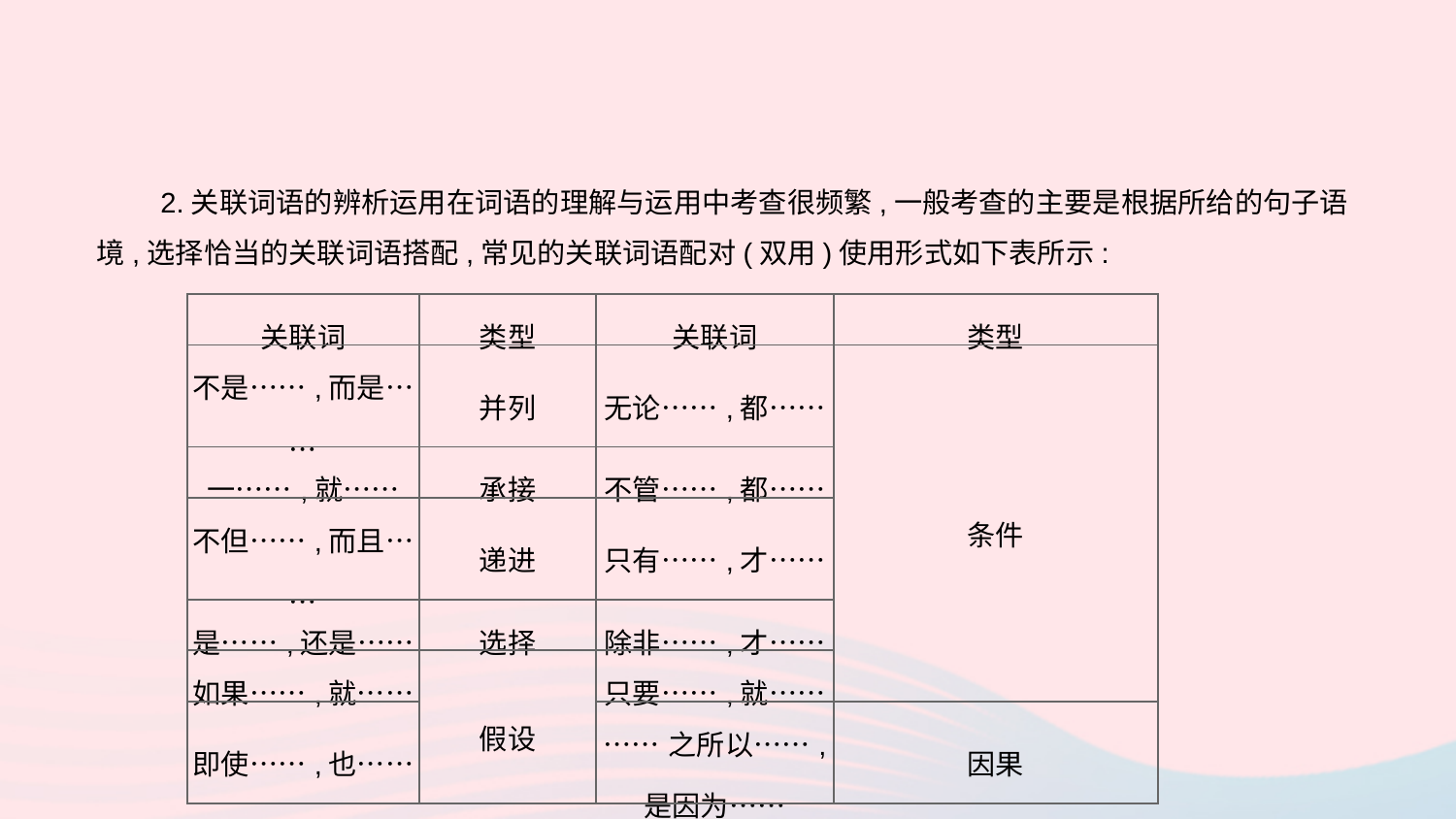

2.关联词语的辨析运用在词语的理解与运用中考查很频繁,一般考查的主要是根据所给的句子语境,选择恰当的关联词语搭配,常见的关联词语配对(双用)使用形式如下表所示:
| 关联词 | 类型 | 关联词 | 类型 |
| --- | --- | --- | --- |
| 不是……,而是…… | 并列 | 无论……,都…… | 条件 |
| 一……,就…… | 承接 | 不管……,都…… |  |
| 不但……,而且…… | 递进 | 只有……,才…… |  |
| 是……,还是…… | 选择 | 除非……,才…… |  |
| 如果……,就…… | 假设 | 只要……,就…… |  |
| 即使……,也…… |  | ……之所以……, 是因为…… | 因果 |